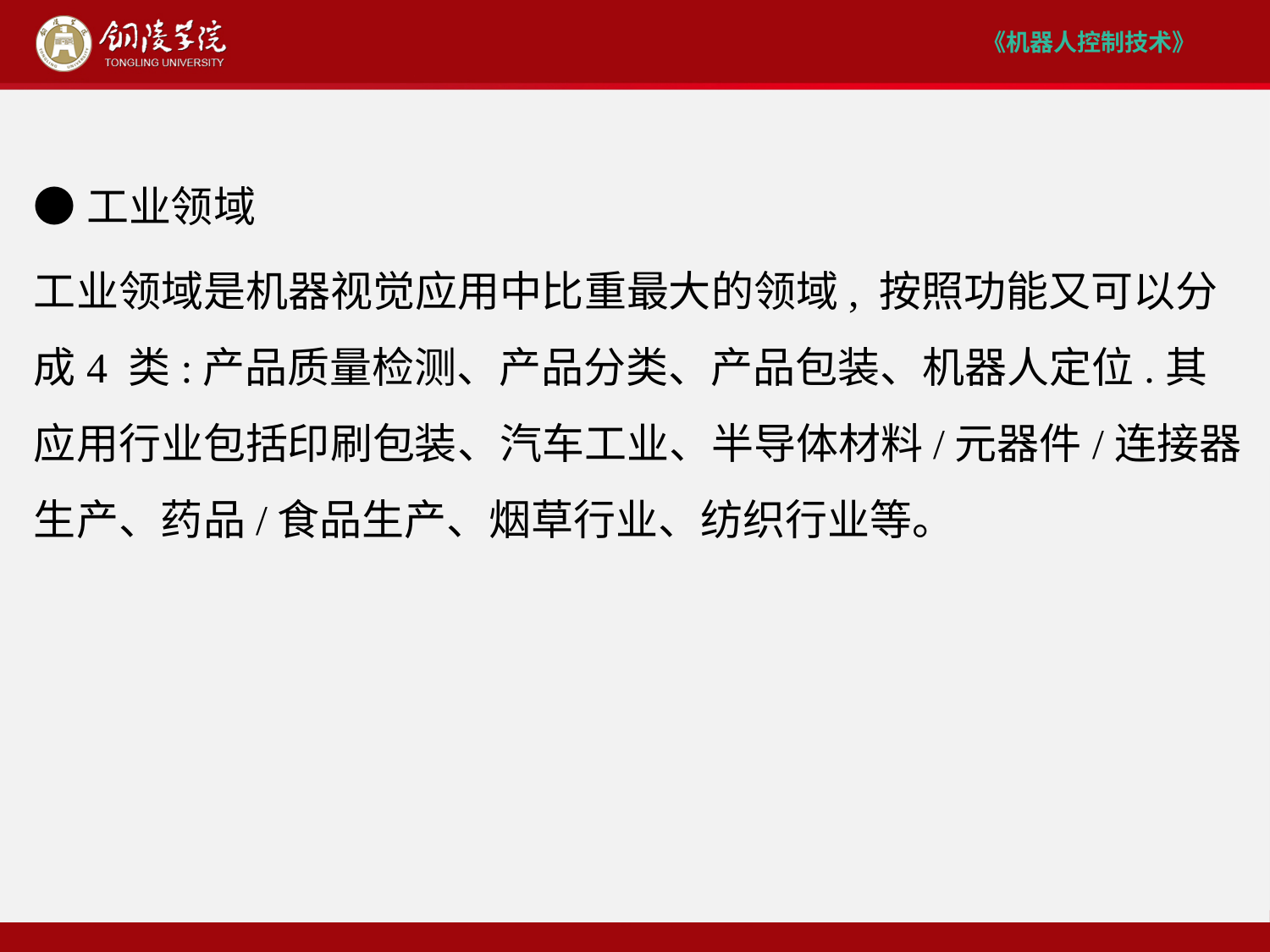

●工业领域
工业领域是机器视觉应用中比重最大的领域, 按照功能又可以分成4 类:产品质量检测、产品分类、产品包装、机器人定位.其应用行业包括印刷包装、汽车工业、半导体材料/元器件/连接器生产、药品/食品生产、烟草行业、纺织行业等。